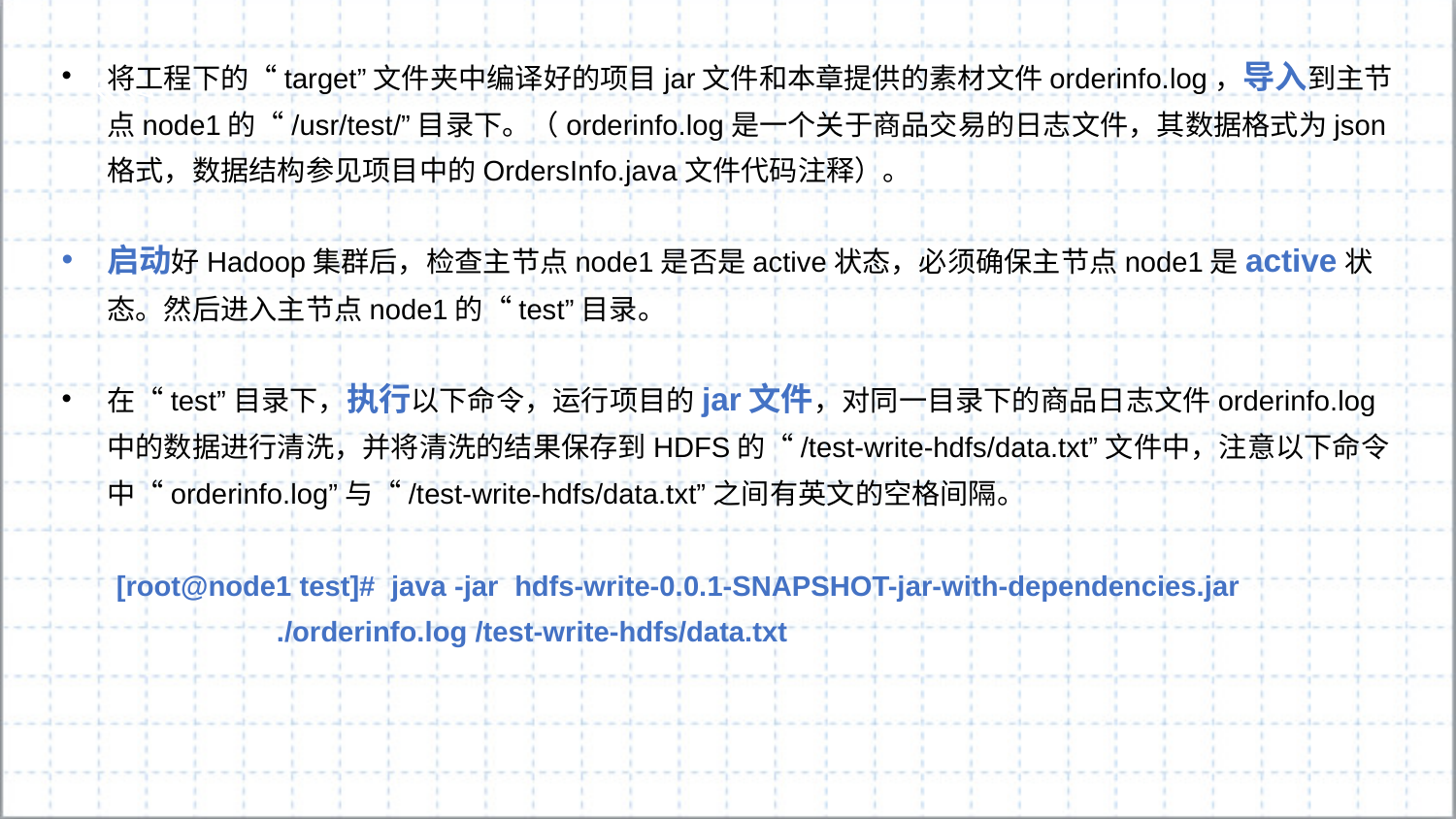

将工程下的“target”文件夹中编译好的项目jar文件和本章提供的素材文件orderinfo.log，导入到主节点node1的“/usr/test/”目录下。（orderinfo.log是一个关于商品交易的日志文件，其数据格式为json格式，数据结构参见项目中的OrdersInfo.java文件代码注释）。

启动好Hadoop集群后，检查主节点node1是否是active状态，必须确保主节点node1是active状态。然后进入主节点node1的“test”目录。

在“test”目录下，执行以下命令，运行项目的jar文件，对同一目录下的商品日志文件orderinfo.log中的数据进行清洗，并将清洗的结果保存到HDFS的“/test-write-hdfs/data.txt”文件中，注意以下命令中“orderinfo.log”与“/test-write-hdfs/data.txt”之间有英文的空格间隔。

[root@node1 test]#  java -jar  hdfs-write-0.0.1-SNAPSHOT-jar-with-dependencies.jar
                    ./orderinfo.log /test-write-hdfs/data.txt